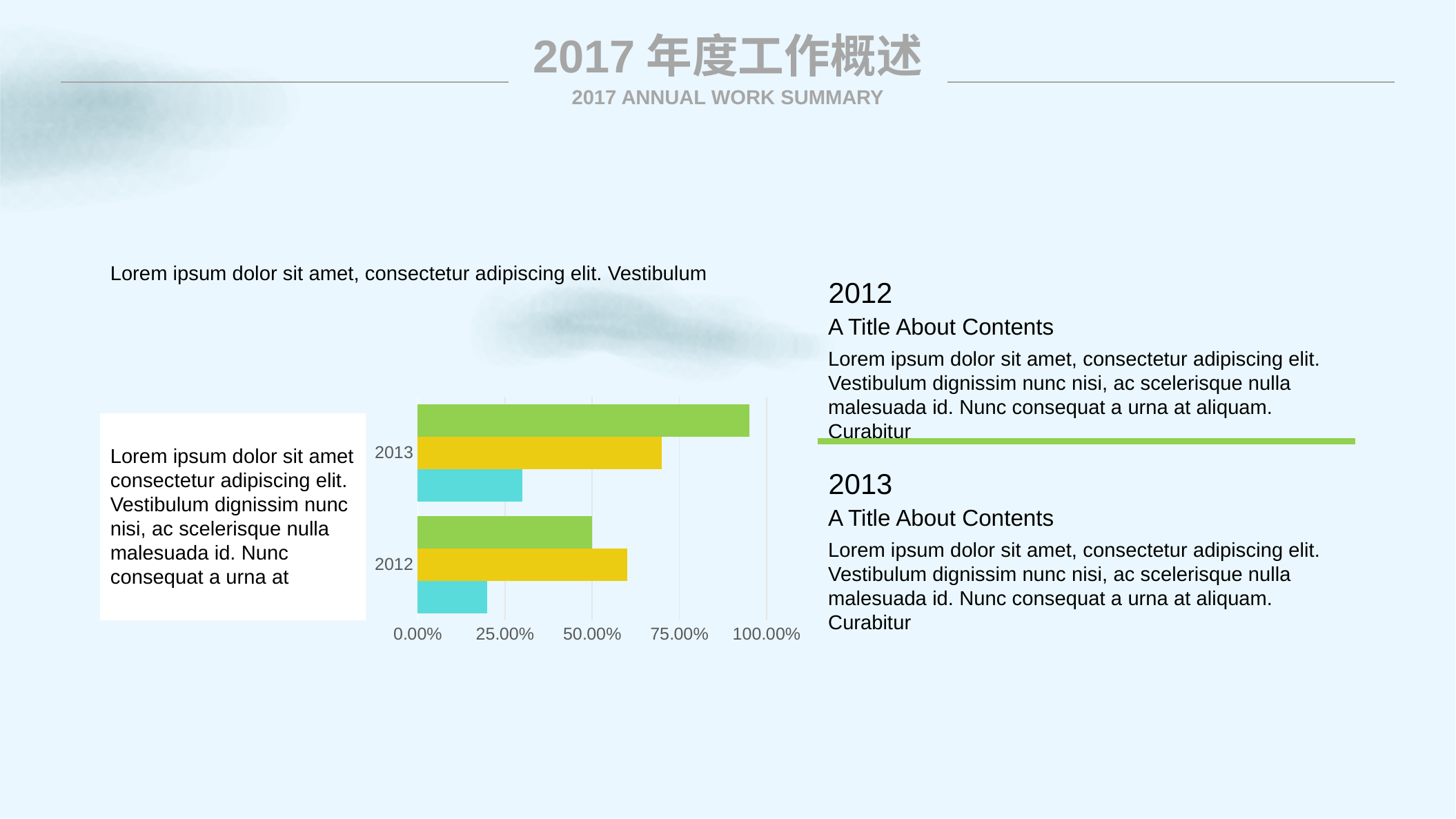

2017年度工作概述
2017 ANNUAL WORK SUMMARY
Lorem ipsum dolor sit amet, consectetur adipiscing elit. Vestibulum

2012
A Title About Contents
Lorem ipsum dolor sit amet, consectetur adipiscing elit. Vestibulum dignissim nunc nisi, ac scelerisque nulla malesuada id. Nunc consequat a urna at aliquam. Curabitur

### Chart

| Category | Series 1 | Series 2 | Series 3 |
|---|---|---|---|
| 2012 | 0.2 | 0.6000000000000001 | 0.5 |
| 2013 | 0.30000000000000004 | 0.7000000000000001 | 0.9500000000000001 |
Lorem ipsum dolor sit amet consectetur adipiscing elit. Vestibulum dignissim nunc nisi, ac scelerisque nulla malesuada id. Nunc consequat a urna at
2013
A Title About Contents
Lorem ipsum dolor sit amet, consectetur adipiscing elit. Vestibulum dignissim nunc nisi, ac scelerisque nulla malesuada id. Nunc consequat a urna at aliquam. Curabitur